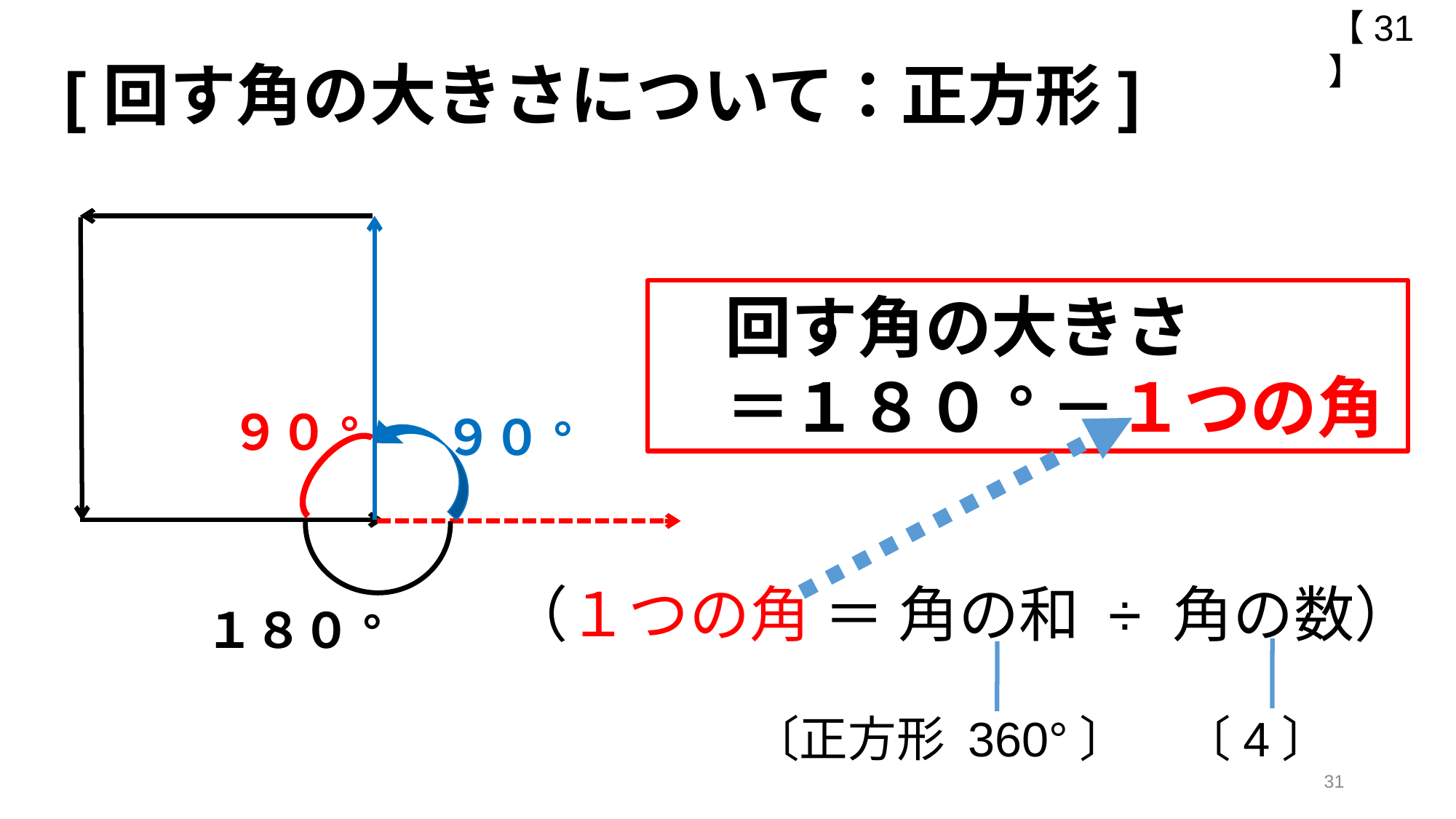

【31】
[回す角の大きさについて：正方形]
　回す角の大きさ
　＝１８０°－１つの角

９０°
９０°

（１つの角 ＝ 角の和 ÷ 角の数）
１８０°
〔正方形 360°〕     〔4〕
31